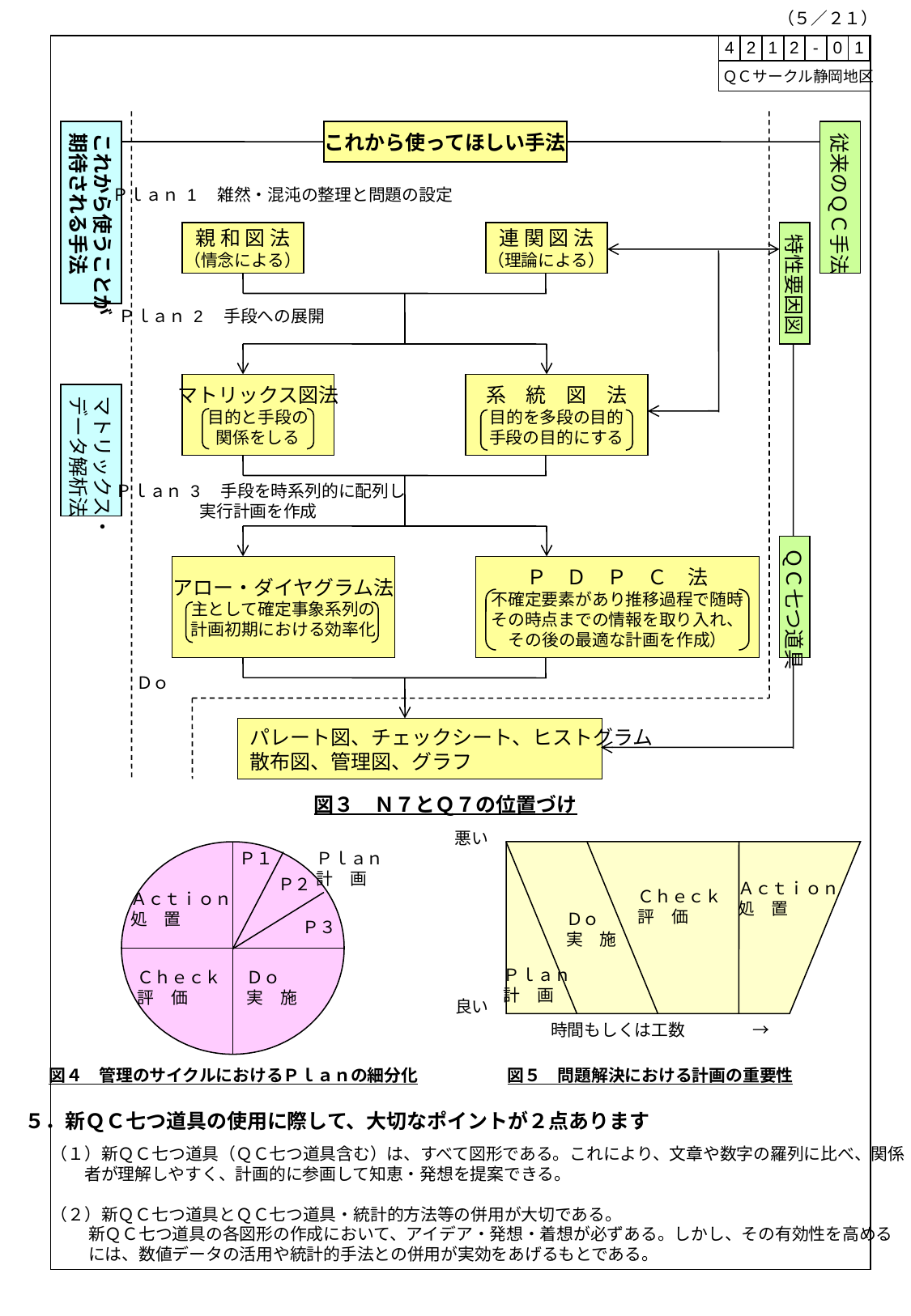

（５／２１）

| 4 | 2 | 1 | 2 | - | 0 | 1 |
| --- | --- | --- | --- | --- | --- | --- |
 ＱＣサークル静岡地区

これから使うことが
期待される手法
これから使ってほしい手法
従来のＱＣ手法

Ｐｌａｎ 1　雑然・混沌の整理と問題の設定
親 和 図 法
（情念による）
連 関 図 法
（理論による）
特性要因図

Ｐｌａｎ 2　手段への展開

マトリックス図法
目的と手段の
関係をしる
系　統　図　法
目的を多段の目的
手段の目的にする
マトリックス・
データ解析法

Ｐｌａｎ 3　手段を時系列的に配列し
　　　　　実行計画を作成

ＱＣ七つ道具
アロー・ダイヤグラム法
主として確定事象系列の
計画初期における効率化
Ｐ　Ｄ　Ｐ　Ｃ　法
不確定要素があり推移過程で随時
その時点までの情報を取り入れ、
その後の最適な計画を作成）

Ｄｏ

パレート図、チェックシート、ヒストグラム
散布図、管理図、グラフ

図３　Ｎ７とＱ７の位置づけ
悪い

Ｐ１
Ｐｌａｎ
計　画

Ｐ２
Ａｃｔｉｏｎ
処　置
Ｃｈｅｃｋ
評　価
Ａｃｔｉｏｎ
処　置

Ｄｏ
実　施
Ｐ３
Ｐｌａｎ
計　画
Ｄｏ
実　施
Ｃｈｅｃｋ
評　価
良い
時間もしくは工数　　　　→
図４　管理のサイクルにおけるＰｌａｎの細分化
図５　問題解決における計画の重要性
５．新ＱＣ七つ道具の使用に際して、大切なポイントが２点あります
（１）新ＱＣ七つ道具（ＱＣ七つ道具含む）は、すべて図形である。これにより、文章や数字の羅列に比べ、関係
　　者が理解しやすく、計画的に参画して知恵・発想を提案できる。

（２）新ＱＣ七つ道具とＱＣ七つ道具・統計的方法等の併用が大切である。
　　 新ＱＣ七つ道具の各図形の作成において、アイデア・発想・着想が必ずある。しかし、その有効性を高める
　　 には、数値データの活用や統計的手法との併用が実効をあげるもとである。